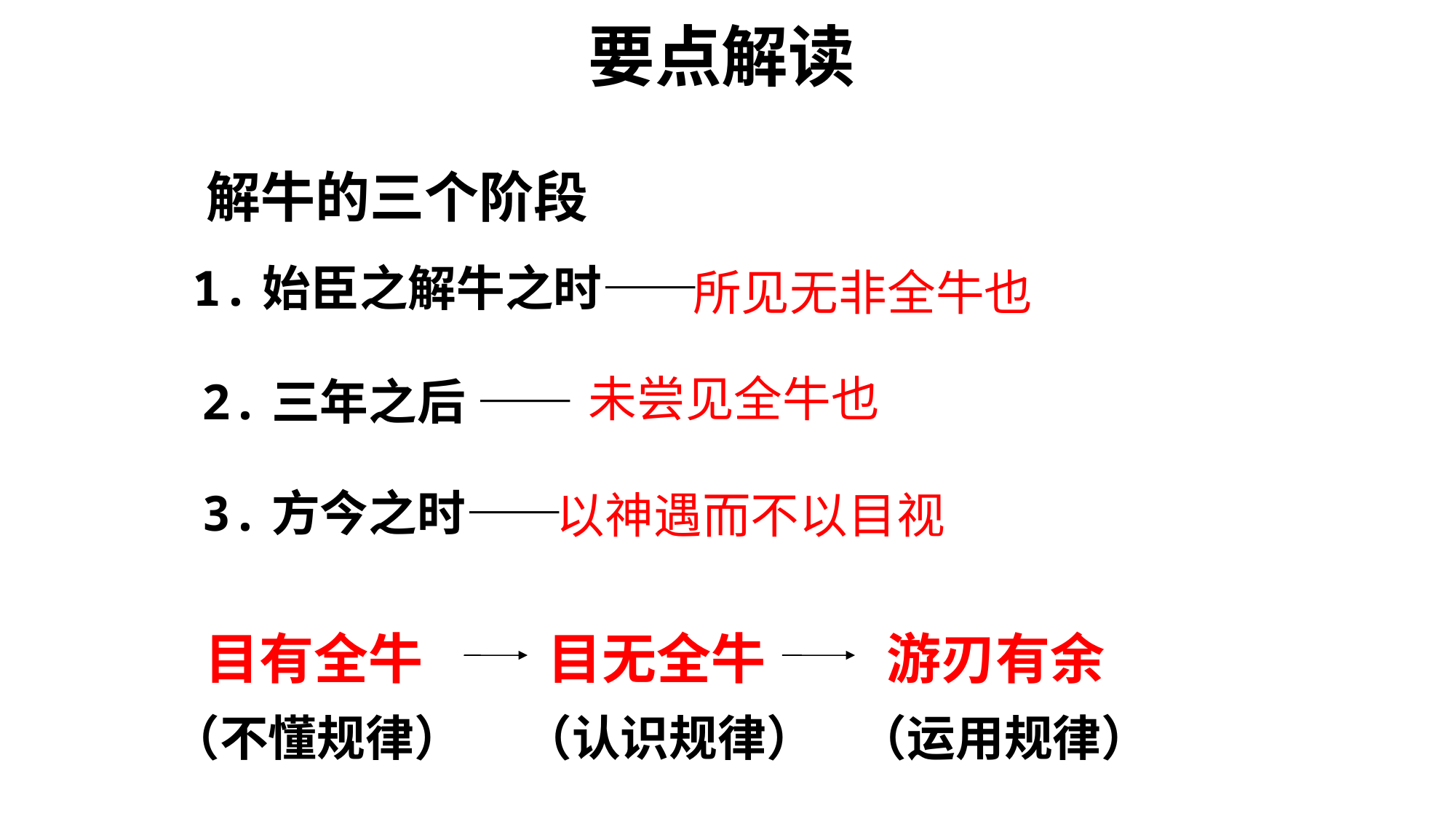

要点解读
解牛的三个阶段
1.始臣之解牛之时——
所见无非全牛也
未尝见全牛也
2.三年之后 ——
3.方今之时——
以神遇而不以目视
目有全牛
目无全牛
游刃有余

（不懂规律）
（认识规律）
（运用规律）